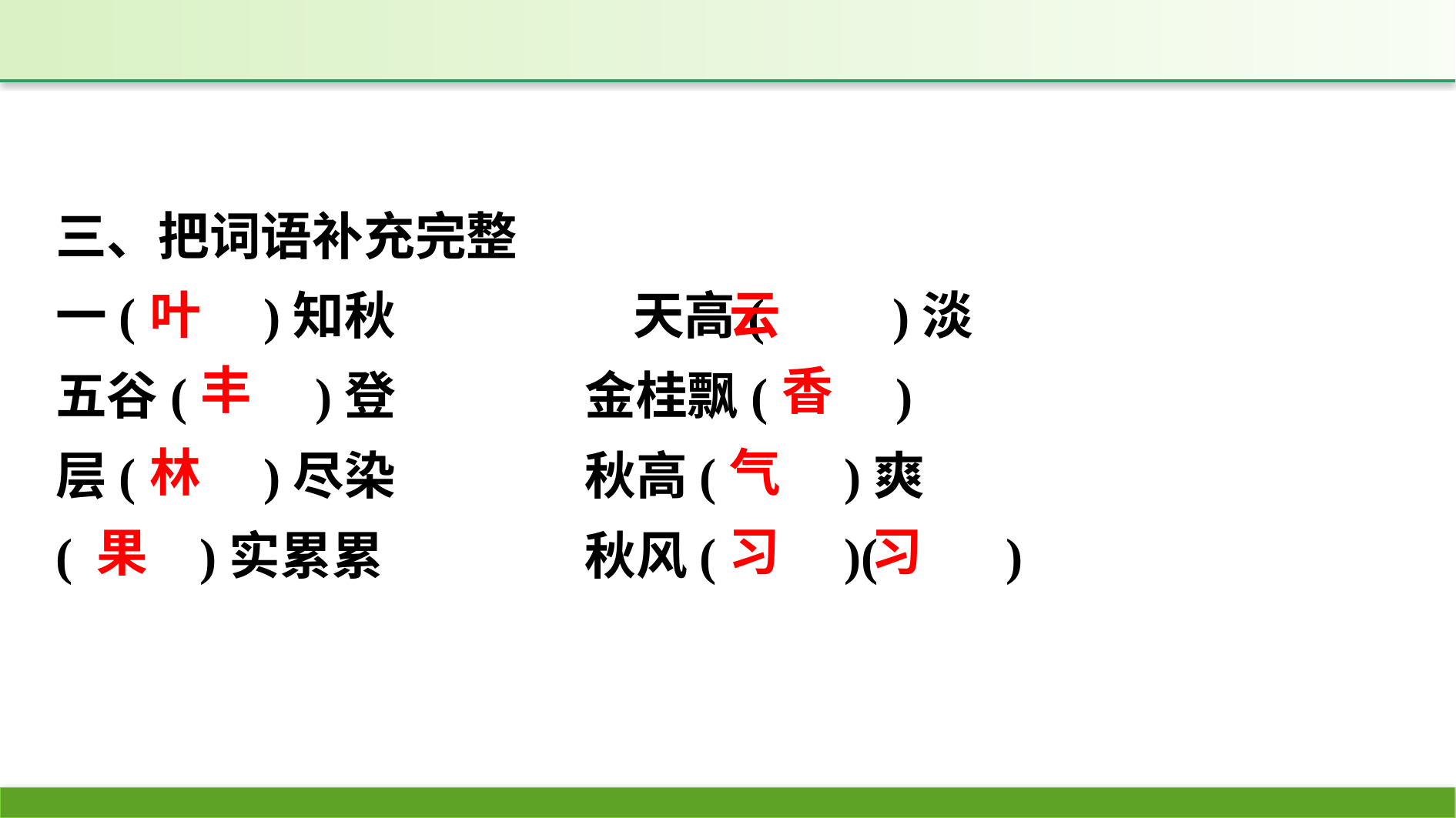

三、把词语补充完整
一(　　)知秋　 		天高(　　)淡
五谷(　　)登　 　	金桂飘(　　)
层(　　)尽染		秋高(　　)爽
(　　)实累累		秋风(　　)(　　)
云
叶
丰
香
气
林
习       习
果